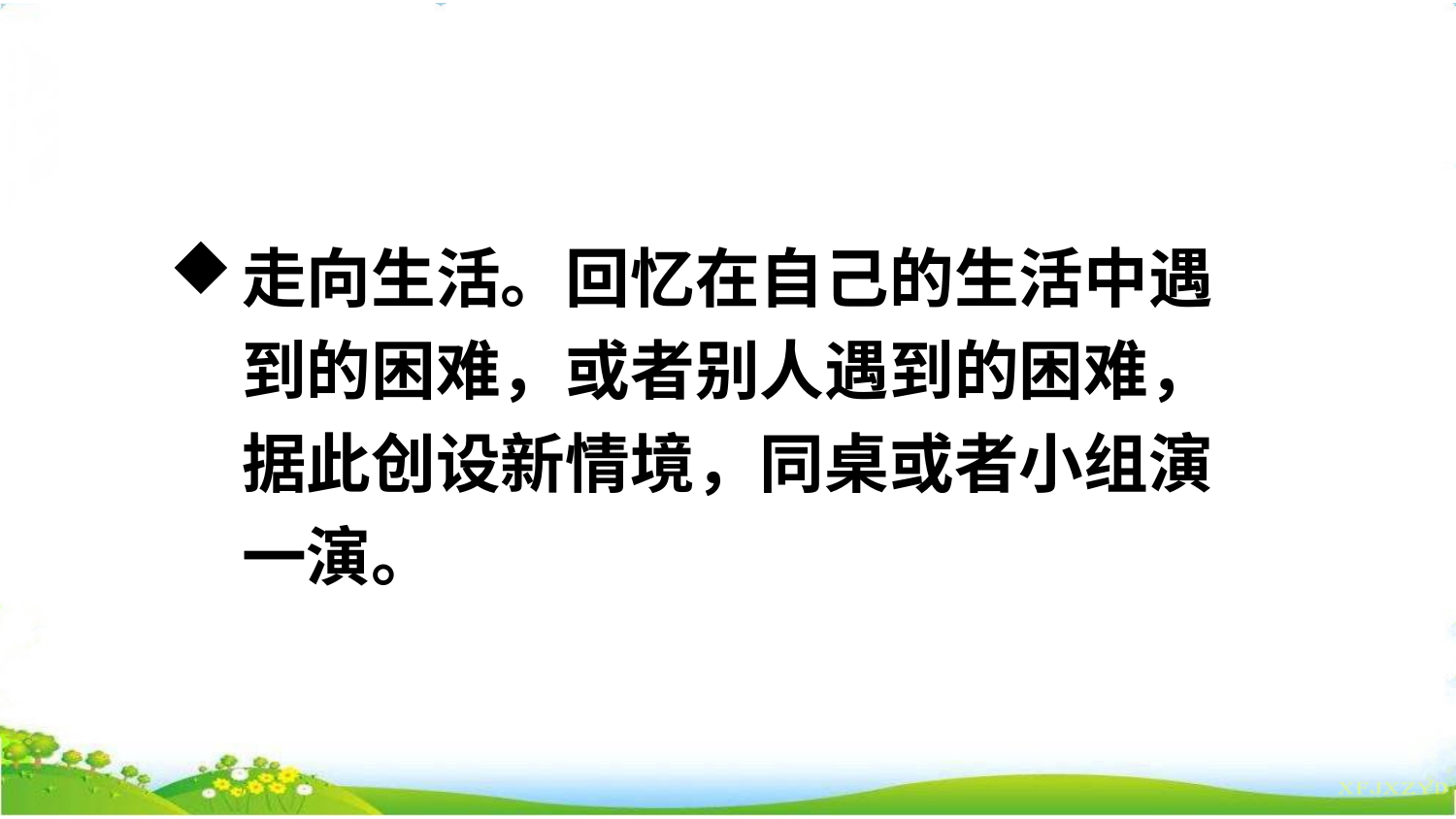

走向生活。回忆在自己的生活中遇到的困难，或者别人遇到的困难，据此创设新情境，同桌或者小组演一演。